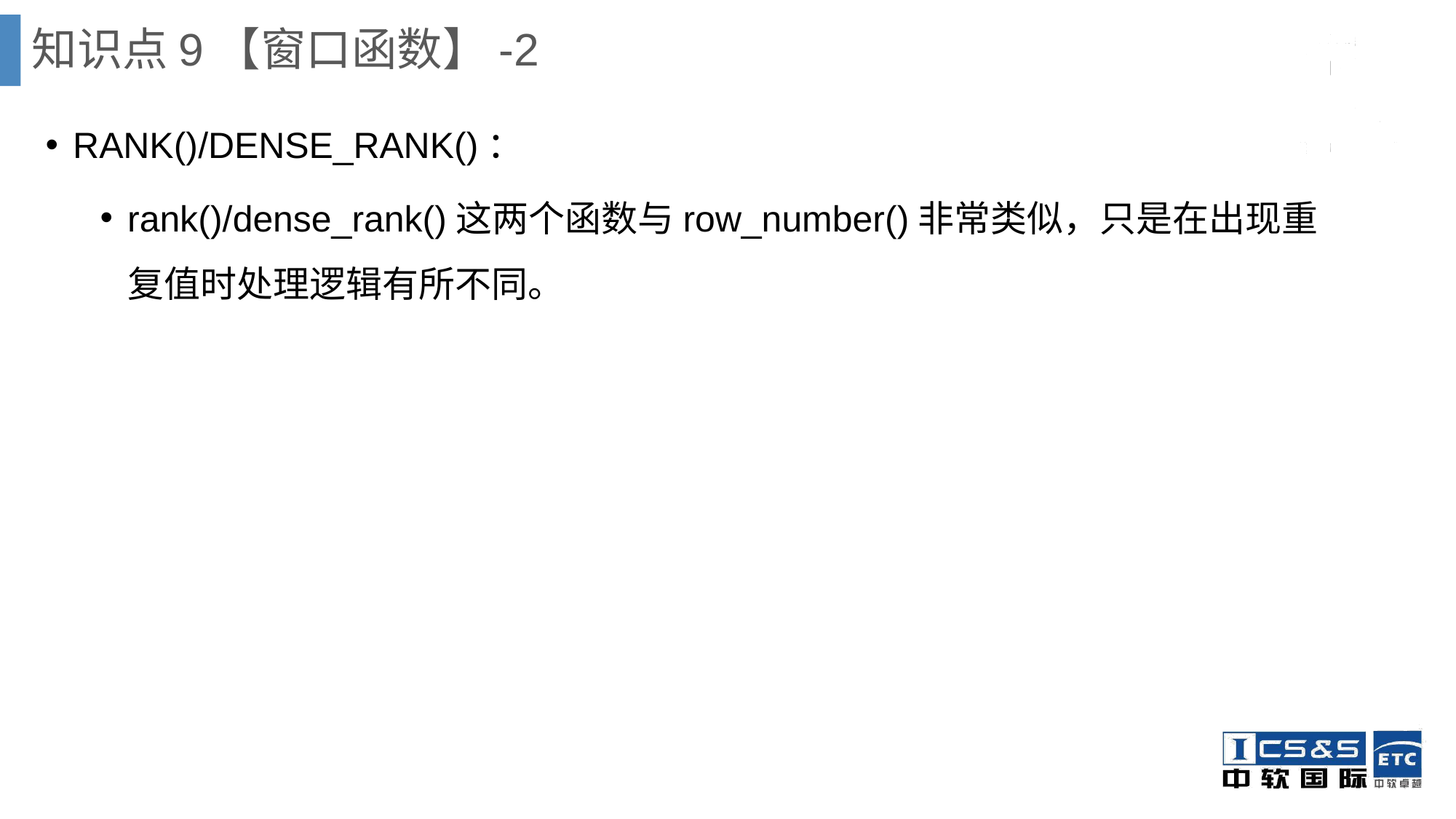

知识点9【窗口函数】-2
RANK()/DENSE_RANK()：
rank()/dense_rank()这两个函数与row_number()非常类似，只是在出现重复值时处理逻辑有所不同。